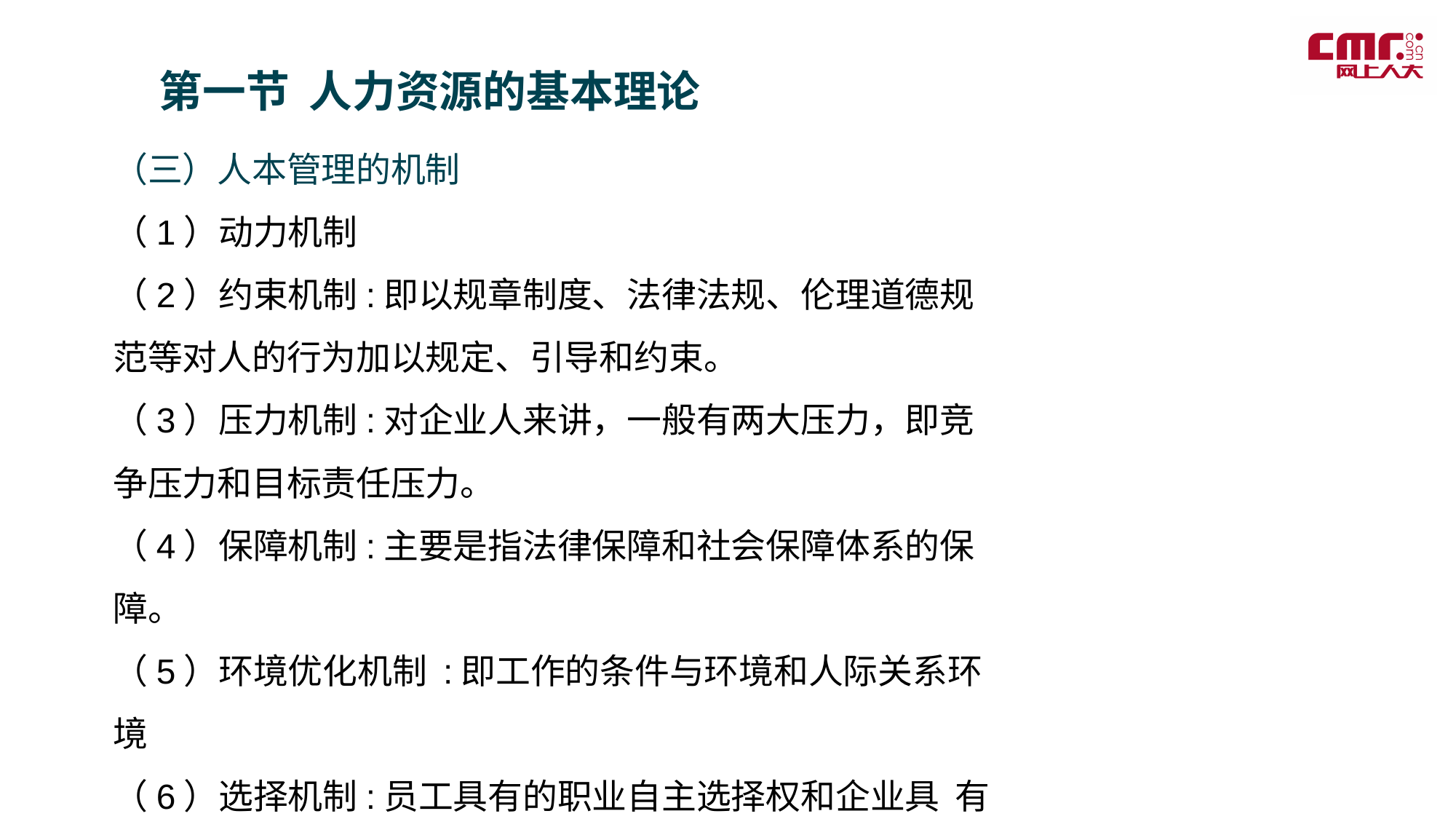

第一节  人力资源的基本理论
（三）人本管理的机制
（1）动力机制
（2）约束机制:即以规章制度、法律法规、伦理道德规范等对人的行为加以规定、引导和约束。
（3）压力机制:对企业人来讲，一般有两大压力，即竞争压力和目标责任压力。
（4）保障机制:主要是指法律保障和社会保障体系的保障。
（5）环境优化机制 :即工作的条件与环境和人际关系环境
（6）选择机制:员工具有的职业自主选择权和企业具  有的择人选择权。